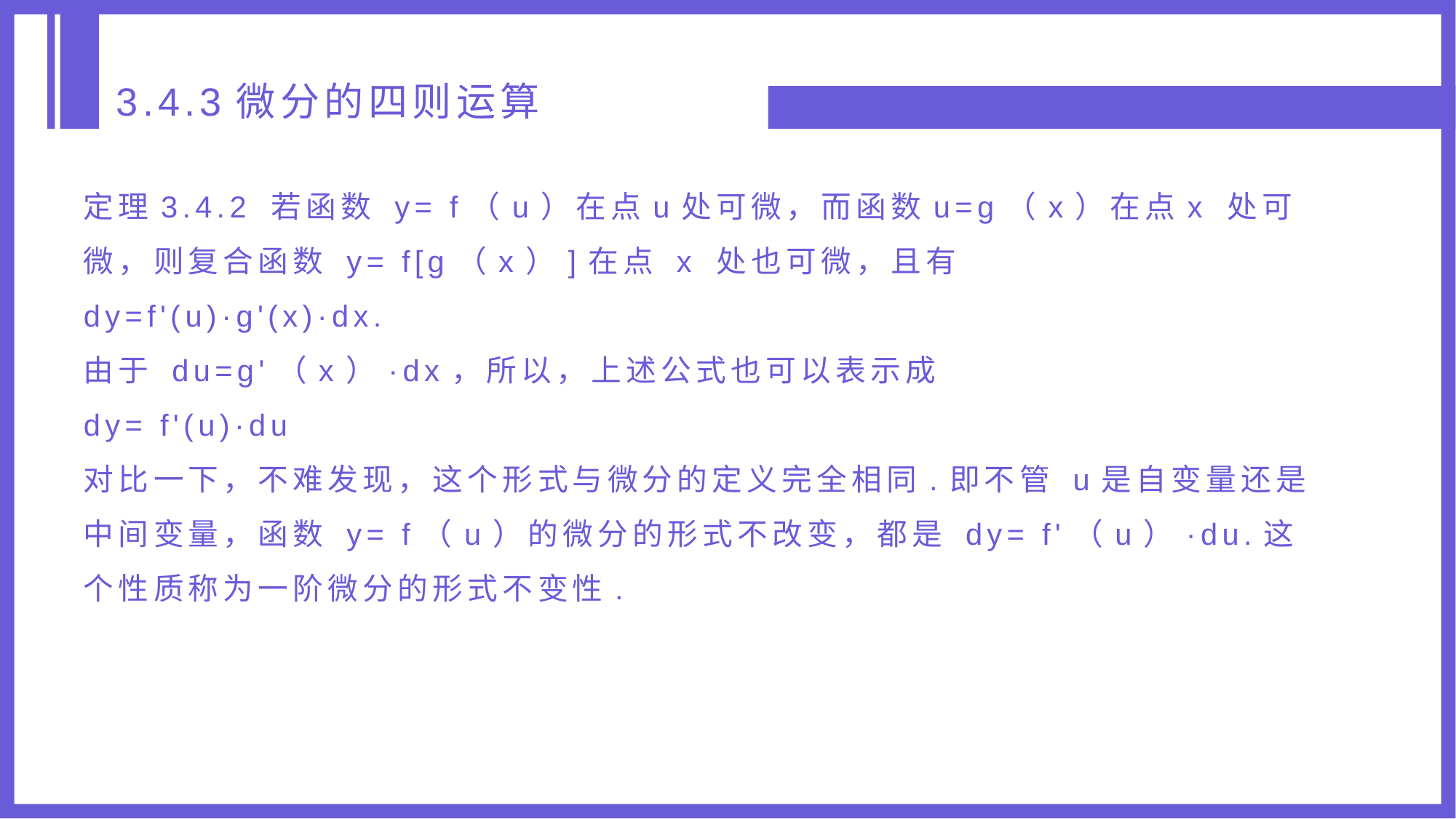

3.4.3微分的四则运算
定理3.4.2 若函数 y= f（u）在点u处可微，而函数u=g（x）在点x 处可微，则复合函数 y= f[g（x）]在点 x 处也可微，且有
dy=f'(u)·g'(x)·dx.
由于 du=g'（x）·dx，所以，上述公式也可以表示成
dy= f'(u)·du
对比一下，不难发现，这个形式与微分的定义完全相同.即不管 u是自变量还是中间变量，函数 y= f（u）的微分的形式不改变，都是 dy= f'（u）·du.这个性质称为一阶微分的形式不变性.